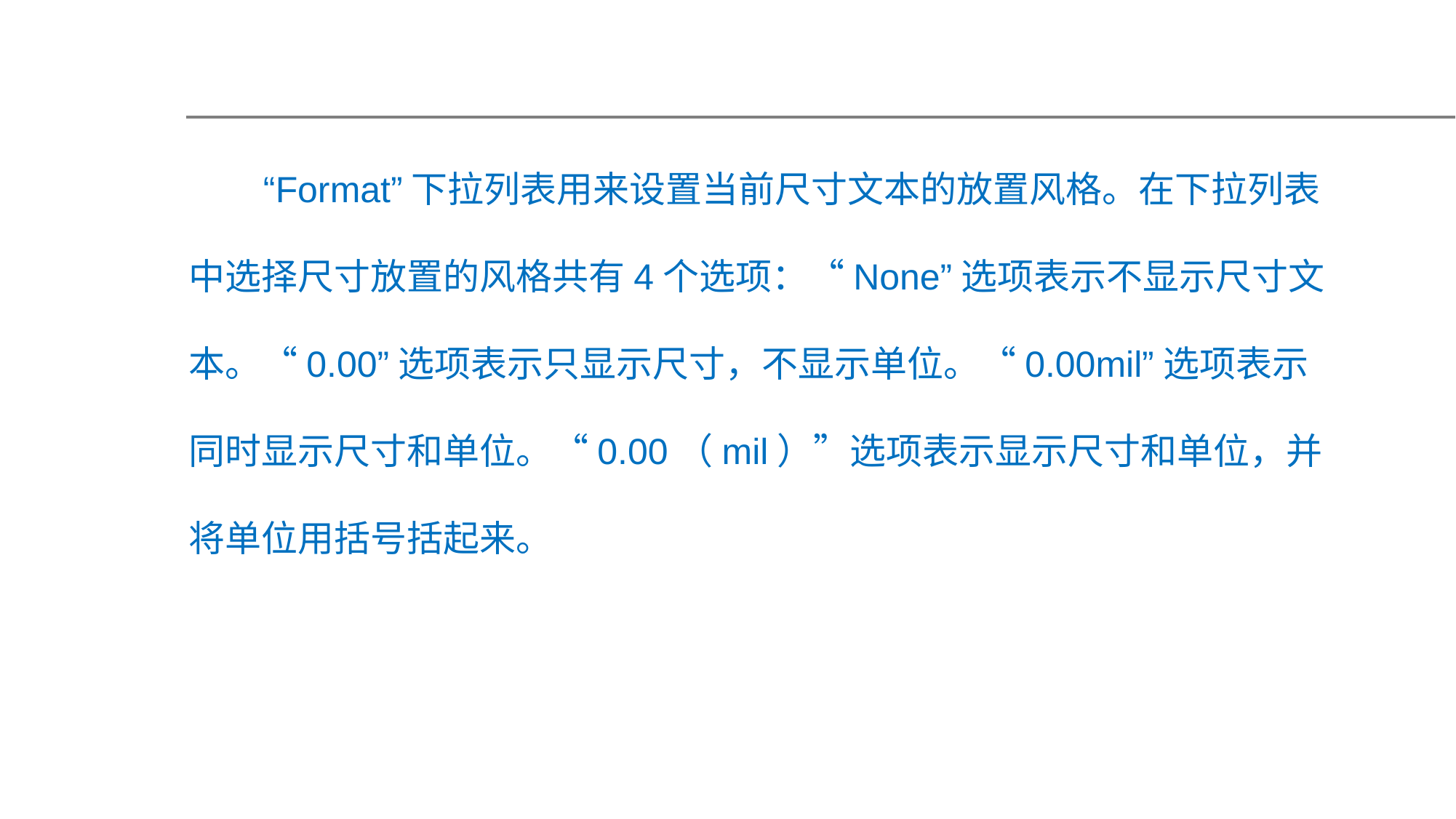

“Format”下拉列表用来设置当前尺寸文本的放置风格。在下拉列表中选择尺寸放置的风格共有4个选项：“None”选项表示不显示尺寸文本。“0.00”选项表示只显示尺寸，不显示单位。“0.00mil”选项表示同时显示尺寸和单位。“0.00（mil）”选项表示显示尺寸和单位，并将单位用括号括起来。